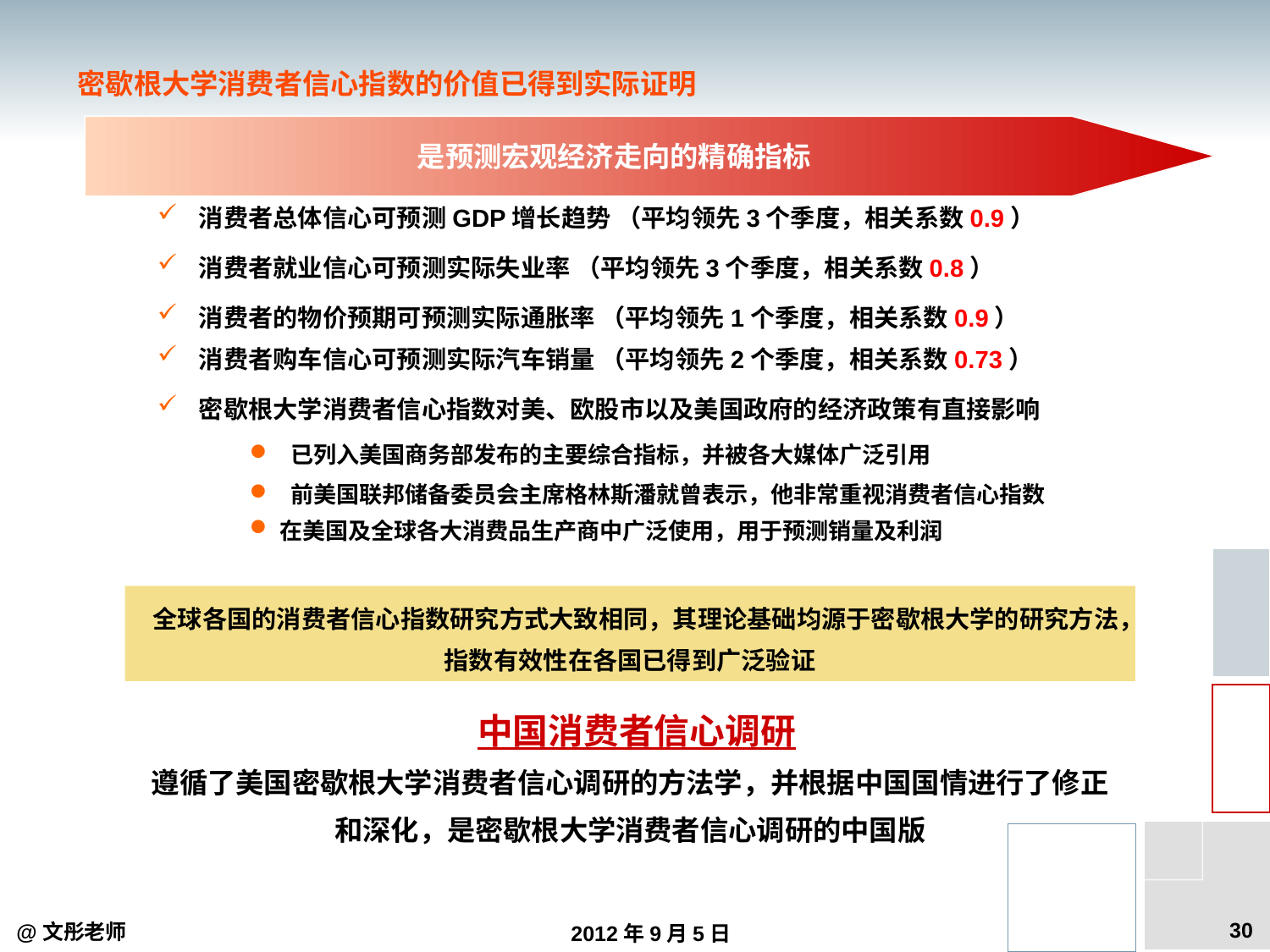

密歇根大学消费者信心指数的价值已得到实际证明
是预测宏观经济走向的精确指标
 消费者总体信心可预测GDP增长趋势 （平均领先3个季度，相关系数0.9）
 消费者就业信心可预测实际失业率 （平均领先3个季度，相关系数0.8）
 消费者的物价预期可预测实际通胀率 （平均领先1个季度，相关系数0.9）
 消费者购车信心可预测实际汽车销量 （平均领先2个季度，相关系数0.73）
 密歇根大学消费者信心指数对美、欧股市以及美国政府的经济政策有直接影响
 已列入美国商务部发布的主要综合指标，并被各大媒体广泛引用
 前美国联邦储备委员会主席格林斯潘就曾表示，他非常重视消费者信心指数
在美国及全球各大消费品生产商中广泛使用，用于预测销量及利润
 全球各国的消费者信心指数研究方式大致相同，其理论基础均源于密歇根大学的研究方法，指数有效性在各国已得到广泛验证
 中国消费者信心调研
遵循了美国密歇根大学消费者信心调研的方法学，并根据中国国情进行了修正和深化，是密歇根大学消费者信心调研的中国版
30
@文彤老师

2012年9月5日